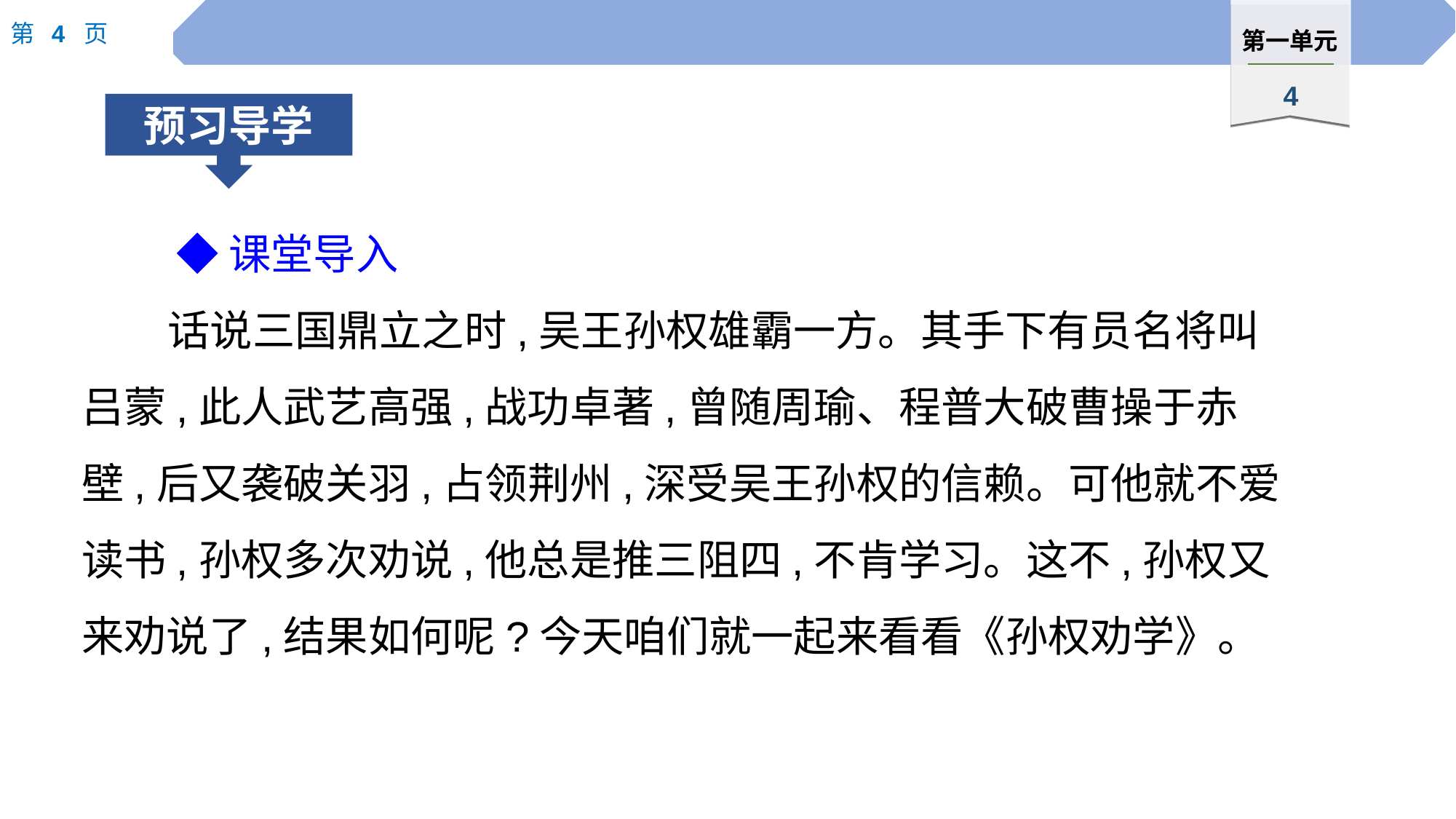

◆课堂导入

话说三国鼎立之时,吴王孙权雄霸一方。其手下有员名将叫吕蒙,此人武艺高强,战功卓著,曾随周瑜、程普大破曹操于赤壁,后又袭破关羽,占领荆州,深受吴王孙权的信赖。可他就不爱读书,孙权多次劝说,他总是推三阻四,不肯学习。这不,孙权又来劝说了,结果如何呢?今天咱们就一起来看看《孙权劝学》。